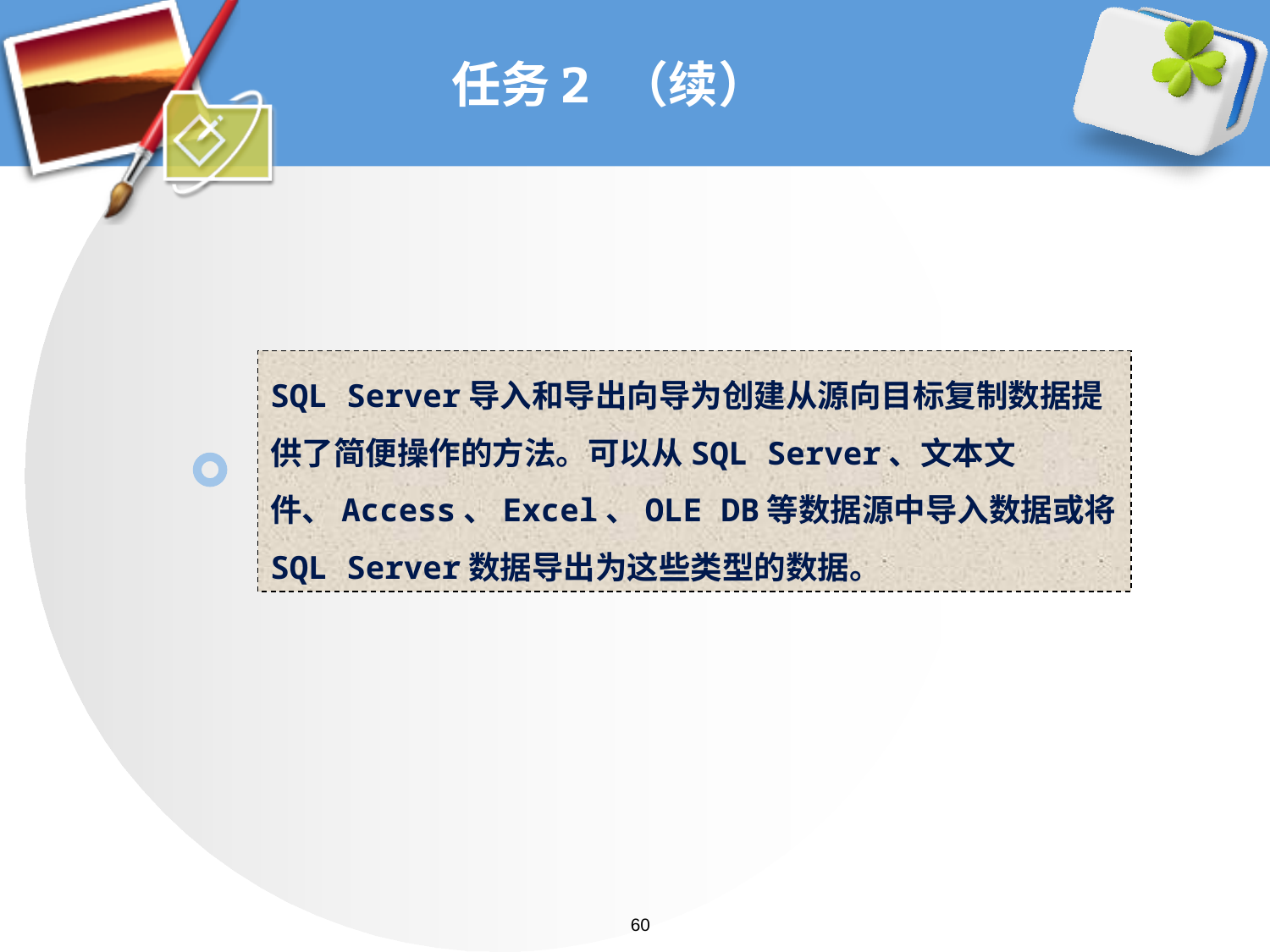

# 任务2  （续）
SQL Server导入和导出向导为创建从源向目标复制数据提供了简便操作的方法。可以从SQL Server、文本文件、Access、Excel、OLE DB等数据源中导入数据或将SQL Server数据导出为这些类型的数据。

60